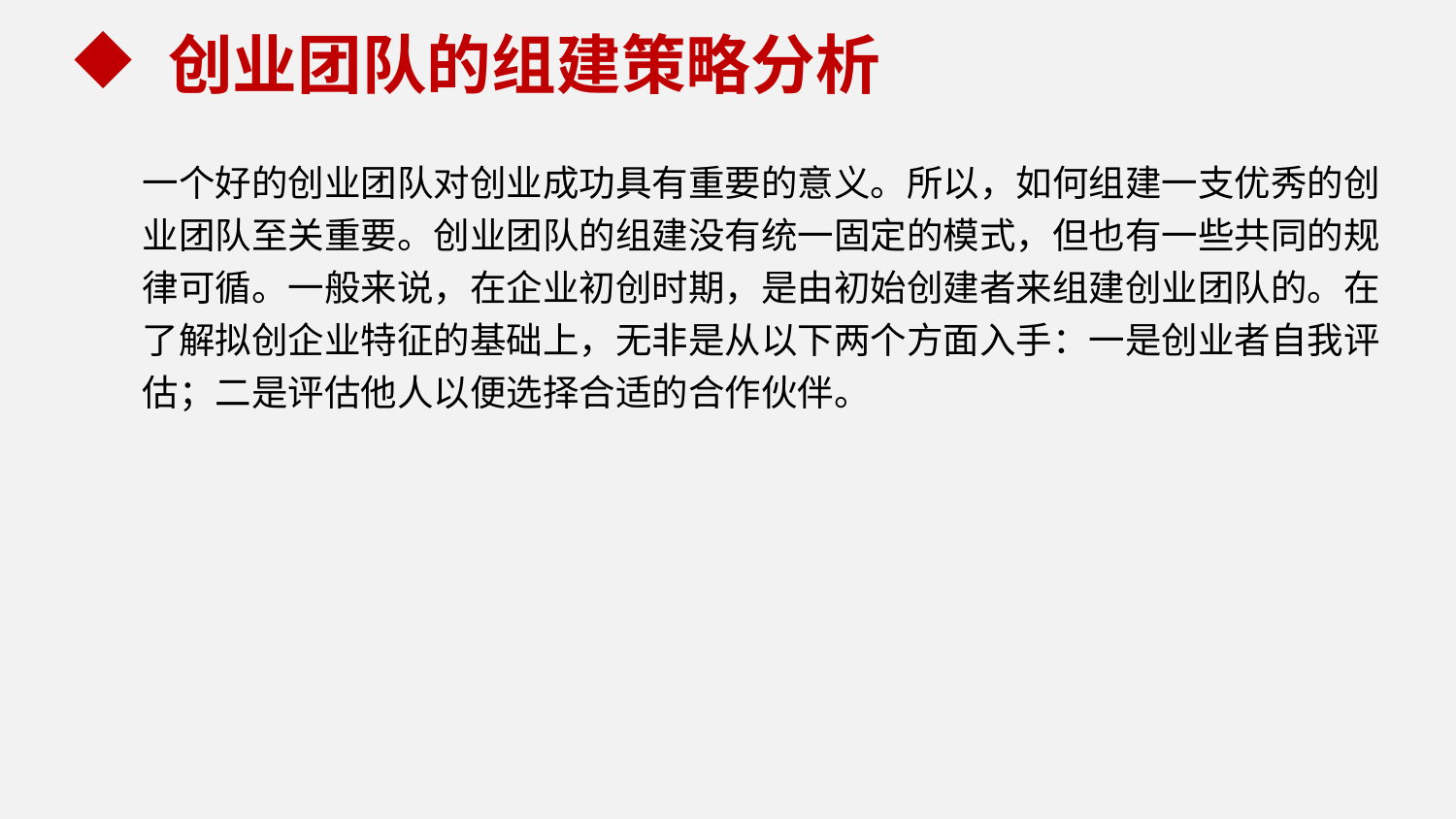

创业团队的组建策略分析
一个好的创业团队对创业成功具有重要的意义。所以，如何组建一支优秀的创业团队至关重要。创业团队的组建没有统一固定的模式，但也有一些共同的规律可循。一般来说，在企业初创时期，是由初始创建者来组建创业团队的。在了解拟创企业特征的基础上，无非是从以下两个方面入手：一是创业者自我评估；二是评估他人以便选择合适的合作伙伴。